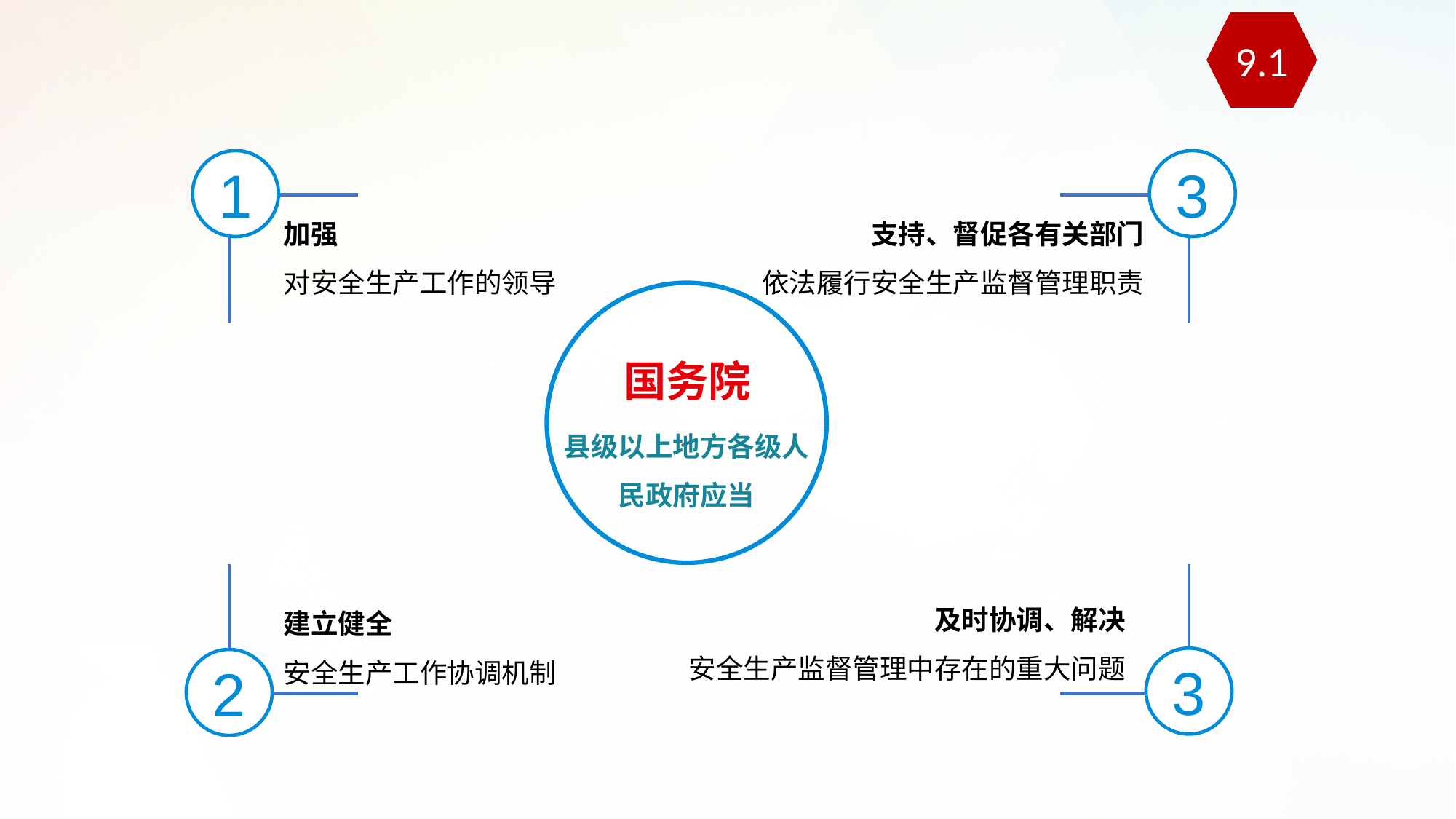

9.1
1
3
加强
对安全生产工作的领导
支持、督促各有关部门
依法履行安全生产监督管理职责

国务院
县级以上地方各级人民政府应当
2
3
及时协调、解决
安全生产监督管理中存在的重大问题
建立健全
安全生产工作协调机制